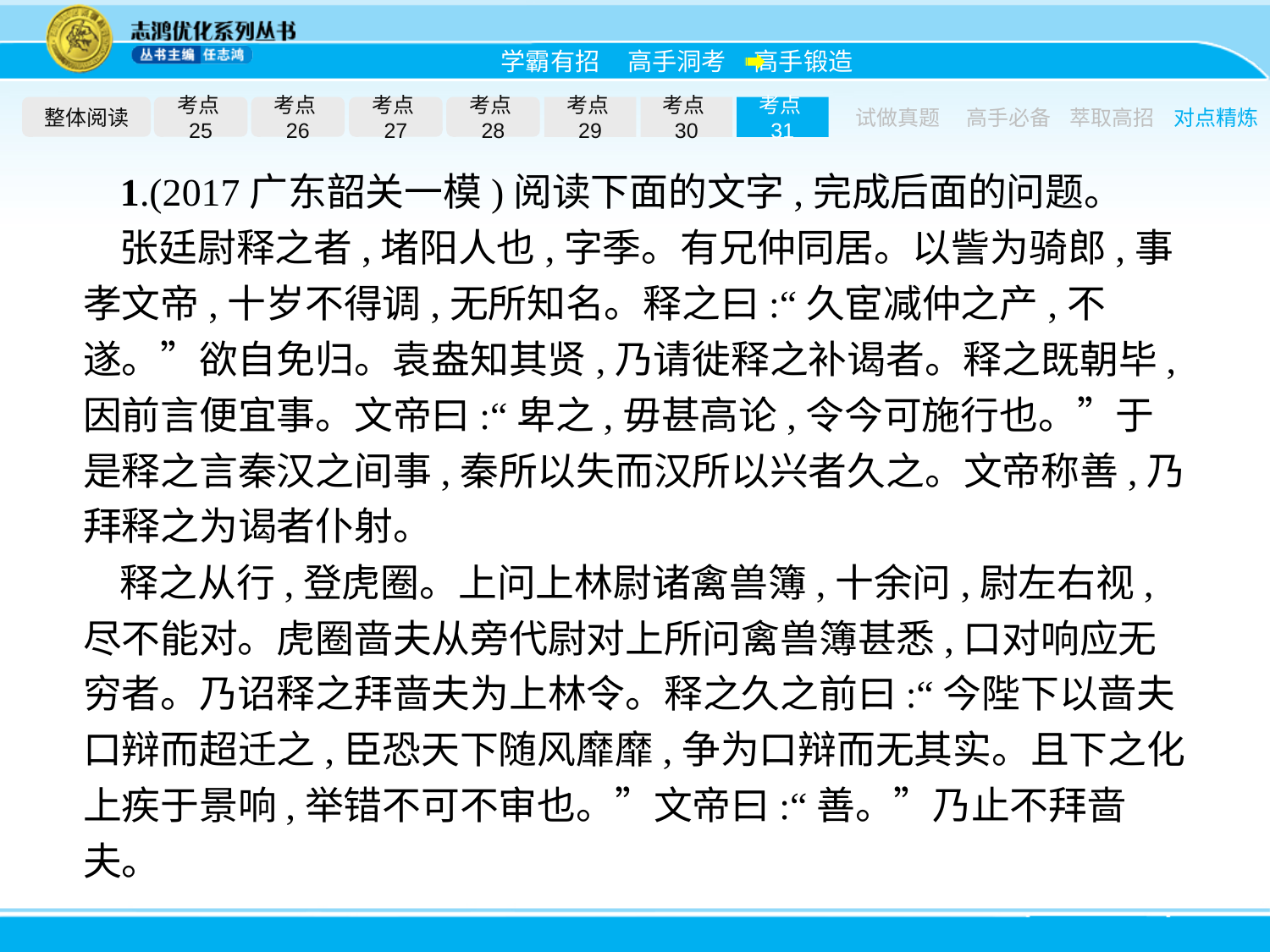

整体阅读
考点25
考点26
考点27
考点28
考点29
考点30
考点31
试做真题
高手必备
萃取高招
对点精炼
1.(2017广东韶关一模)阅读下面的文字,完成后面的问题。
张廷尉释之者,堵阳人也,字季。有兄仲同居。以訾为骑郎,事孝文帝,十岁不得调,无所知名。释之曰:“久宦减仲之产,不遂。”欲自免归。袁盎知其贤,乃请徙释之补谒者。释之既朝毕,因前言便宜事。文帝曰:“卑之,毋甚高论,令今可施行也。”于是释之言秦汉之间事,秦所以失而汉所以兴者久之。文帝称善,乃拜释之为谒者仆射。
释之从行,登虎圈。上问上林尉诸禽兽簿,十余问,尉左右视,尽不能对。虎圈啬夫从旁代尉对上所问禽兽簿甚悉,口对响应无穷者。乃诏释之拜啬夫为上林令。释之久之前曰:“今陛下以啬夫口辩而超迁之,臣恐天下随风靡靡,争为口辩而无其实。且下之化上疾于景响,举错不可不审也。”文帝曰:“善。”乃止不拜啬夫。